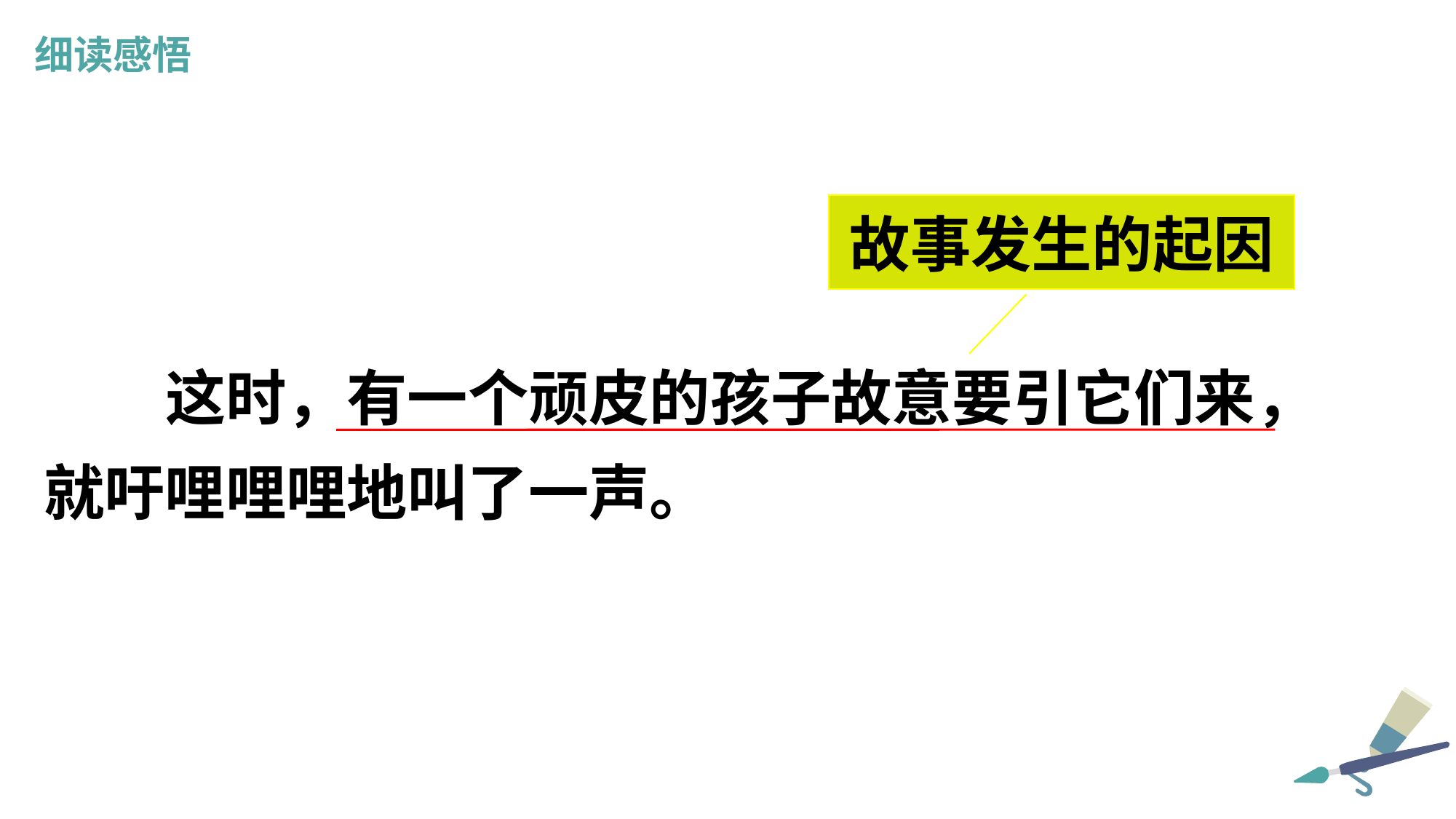

细读感悟
故事发生的起因
这时，有一个顽皮的孩子故意要引它们来，就吁哩哩哩地叫了一声。